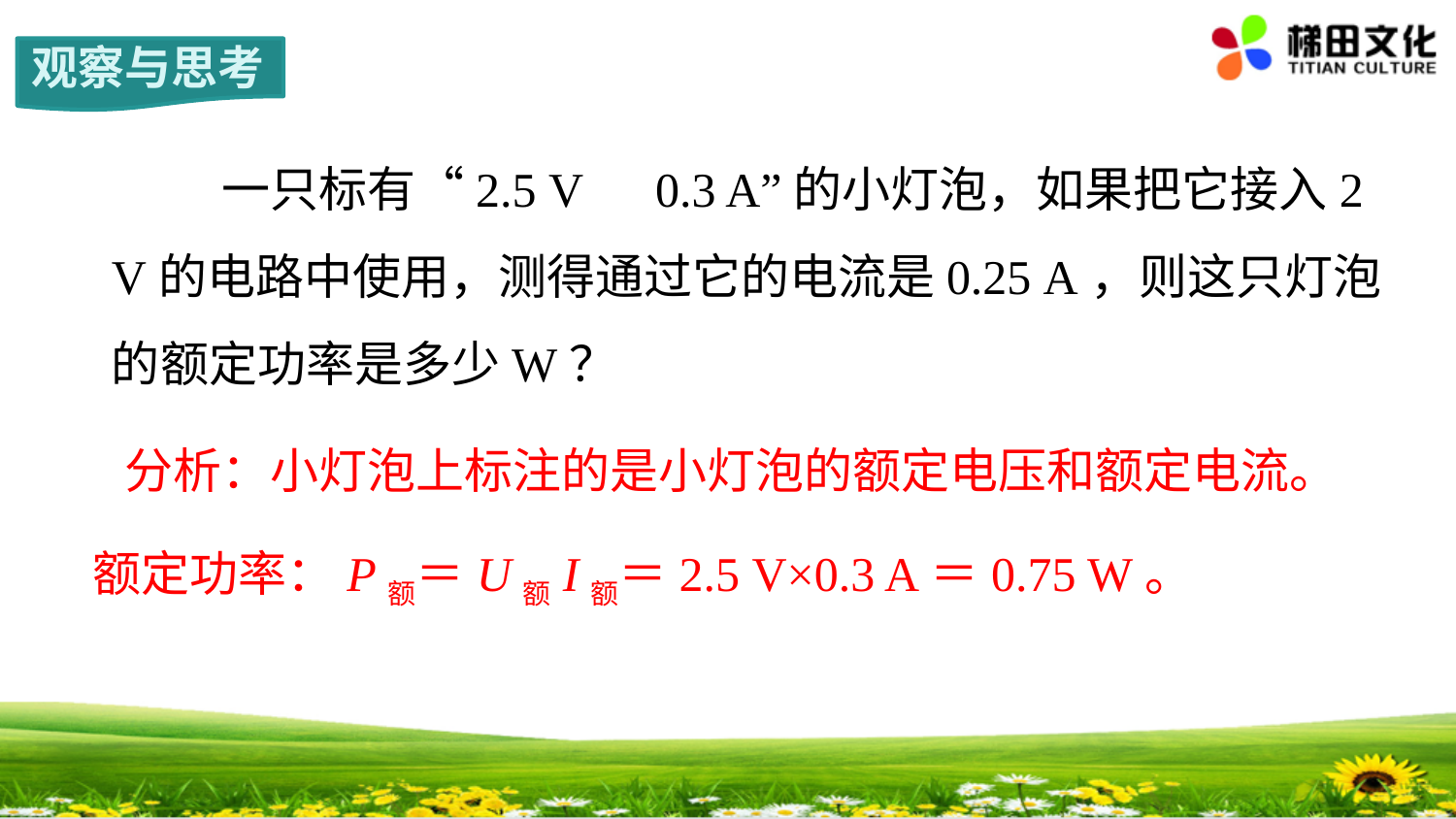

观察与思考

         一只标有“2.5 V　0.3 A”的小灯泡，如果把它接入2 V的电路中使用，测得通过它的电流是0.25 A，则这只灯泡的额定功率是多少W？
分析：小灯泡上标注的是小灯泡的额定电压和额定电流。
额定功率：P额＝U额I额＝2.5 V×0.3 A＝0.75 W。